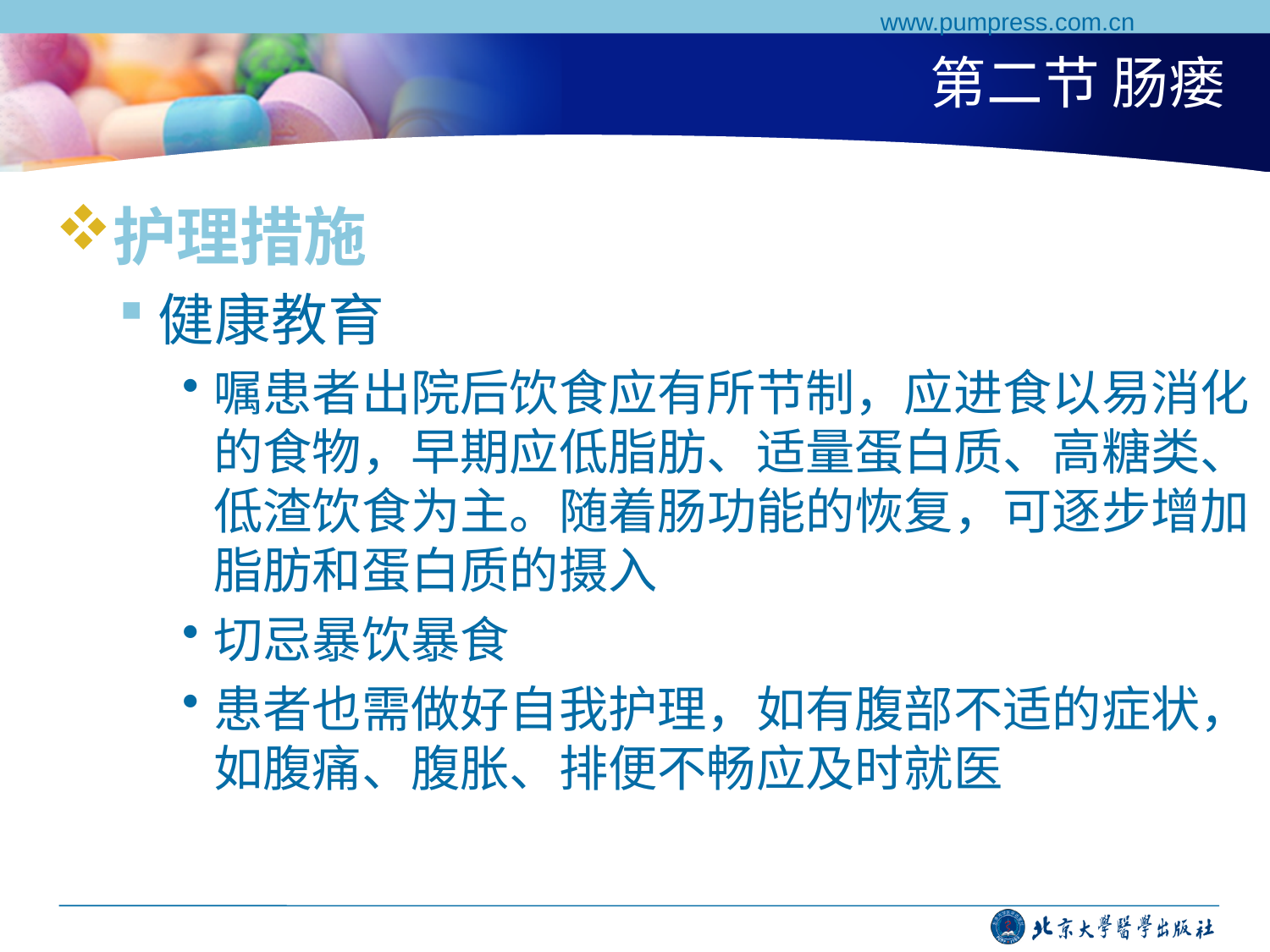

www.pumpress.com.cn
# 第二节 肠瘘
护理措施
健康教育
嘱患者出院后饮食应有所节制，应进食以易消化的食物，早期应低脂肪、适量蛋白质、高糖类、低渣饮食为主。随着肠功能的恢复，可逐步增加脂肪和蛋白质的摄入
切忌暴饮暴食
患者也需做好自我护理，如有腹部不适的症状，如腹痛、腹胀、排便不畅应及时就医